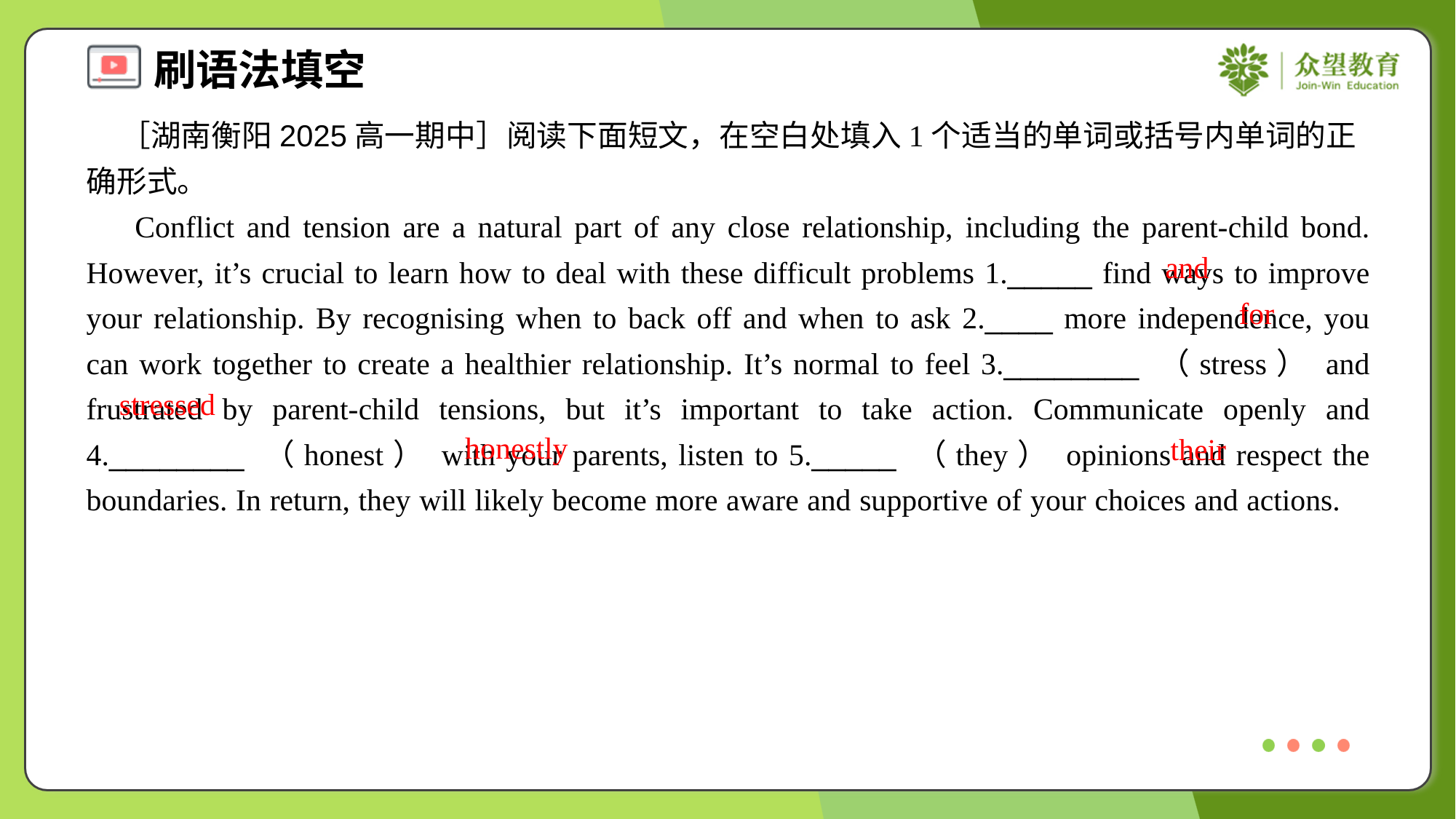

［湖南衡阳2025高一期中］阅读下面短文，在空白处填入1个适当的单词或括号内单词的正确形式。
    Conflict and tension are a natural part of any close relationship, including the parent-child bond. However, it’s crucial to learn how to deal with these difficult problems 1._____ find ways to improve your relationship. By recognising when to back off and when to ask 2.____ more independence, you can work together to create a healthier relationship. It’s normal to feel 3.________ （stress） and frustrated by parent-child tensions, but it’s important to take action. Communicate openly and 4.________ （honest） with your parents, listen to 5._____ （they） opinions and respect the boundaries. In return, they will likely become more aware and supportive of your choices and actions.

and
for
stressed
honestly
their